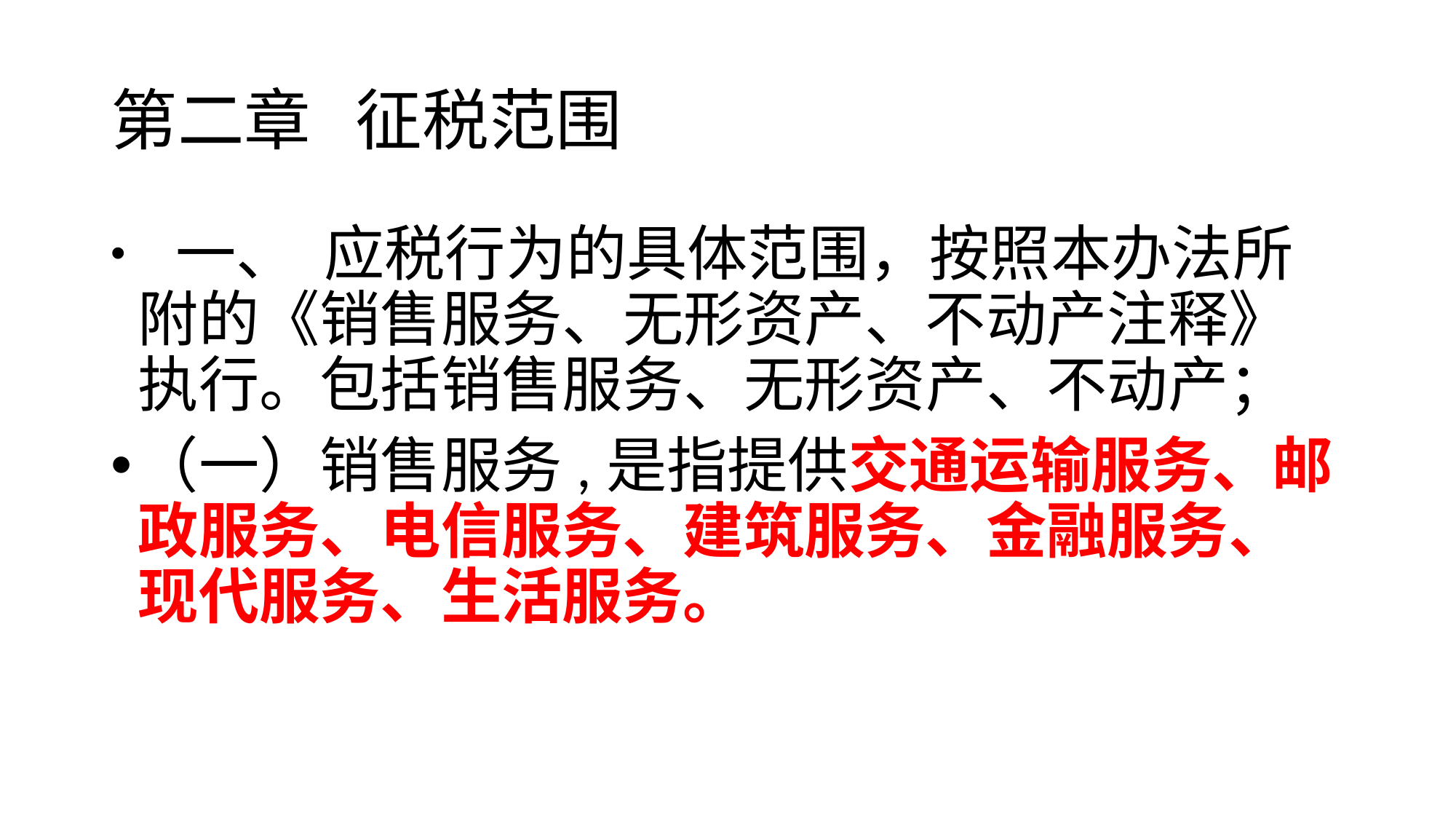

# 第二章   征税范围
  一、  应税行为的具体范围，按照本办法所附的《销售服务、无形资产、不动产注释》执行。包括销售服务、无形资产、不动产；
（一）销售服务,是指提供交通运输服务、邮政服务、电信服务、建筑服务、金融服务、现代服务、生活服务。